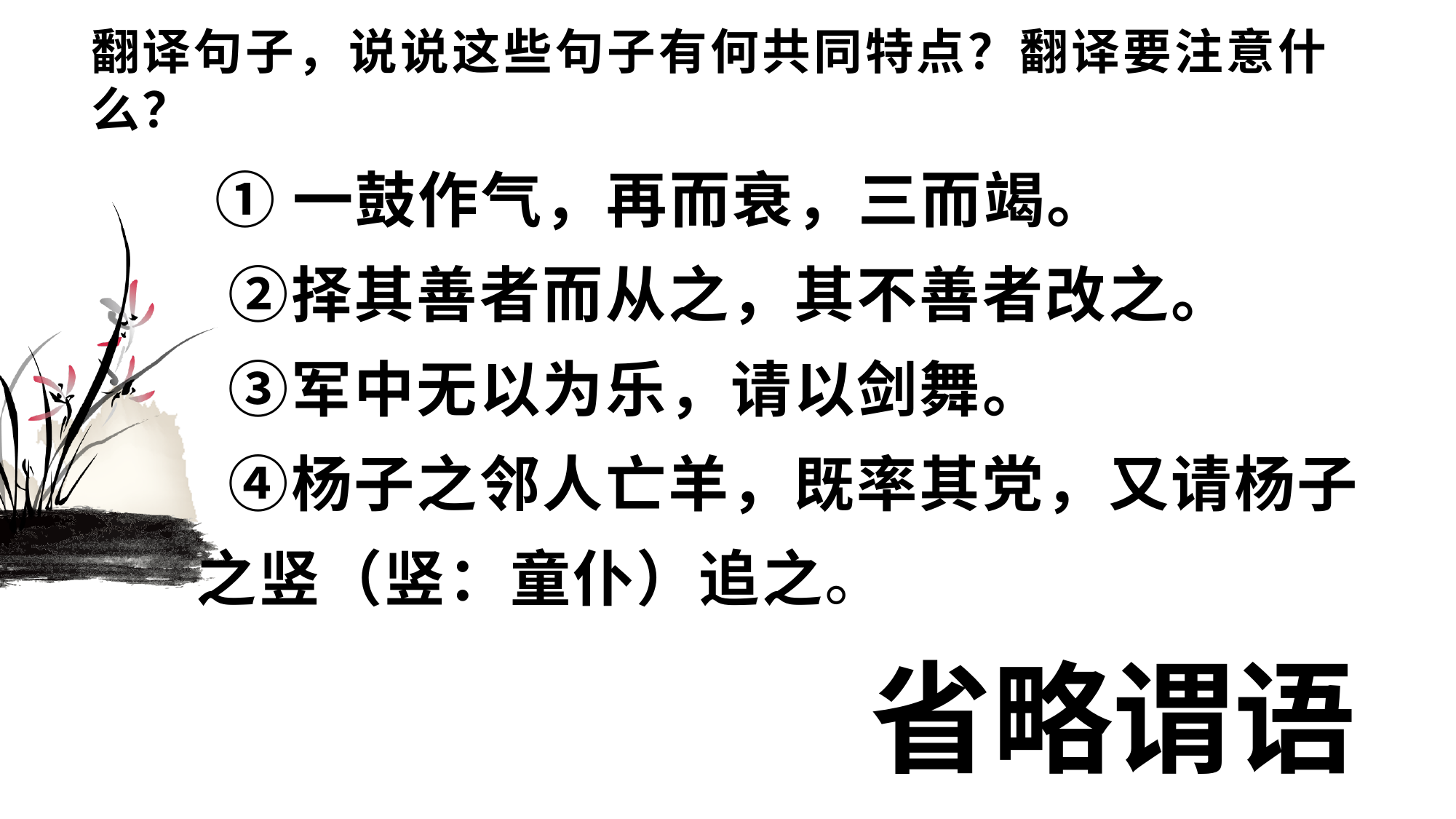

# 翻译句子，说说这些句子有何共同特点？翻译要注意什么？
      ①一鼓作气，再而衰，三而竭。
  ②择其善者而从之，其不善者改之。
  ③军中无以为乐，请以剑舞。
  ④杨子之邻人亡羊，既率其党，又请杨子之竖（竖：童仆）追之。

省略谓语